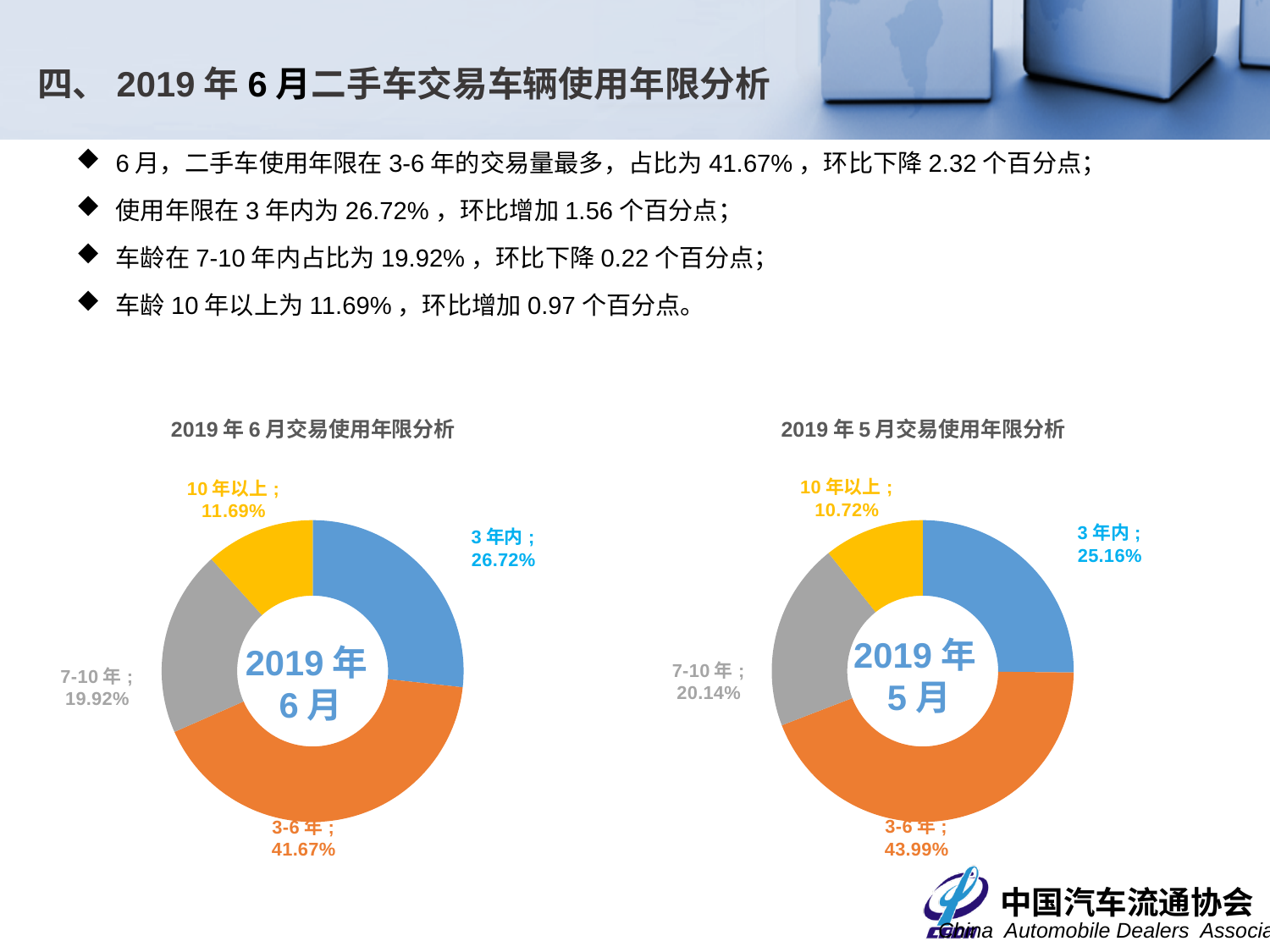

# 四、2019年6月二手车交易车辆使用年限分析
6月，二手车使用年限在3-6年的交易量最多，占比为41.67%，环比下降2.32个百分点；
使用年限在3年内为26.72%，环比增加1.56个百分点；
车龄在7-10年内占比为19.92%，环比下降0.22个百分点；
车龄10年以上为11.69%，环比增加0.97个百分点。

### Chart: 2019年6月交易使用年限分析

| Category | 交易数量 |
|---|---|
| 3年内 | 0.2671807560424654 |
| 3-6年 | 0.4167402629859667 |
| 7-10年 | 0.19916088142005672 |
| 10年以上 | 0.11691809955151113 |

### Chart: 2019年5月交易使用年限分析

| Category | 交易数量 |
|---|---|
| 3年内 | 0.2515681561171223 |
| 3-6年 | 0.4398915834178095 |
| 7-10年 | 0.20138716036920892 |
| 10年以上 | 0.10715310009585928 |
2019年5月
2019年6月